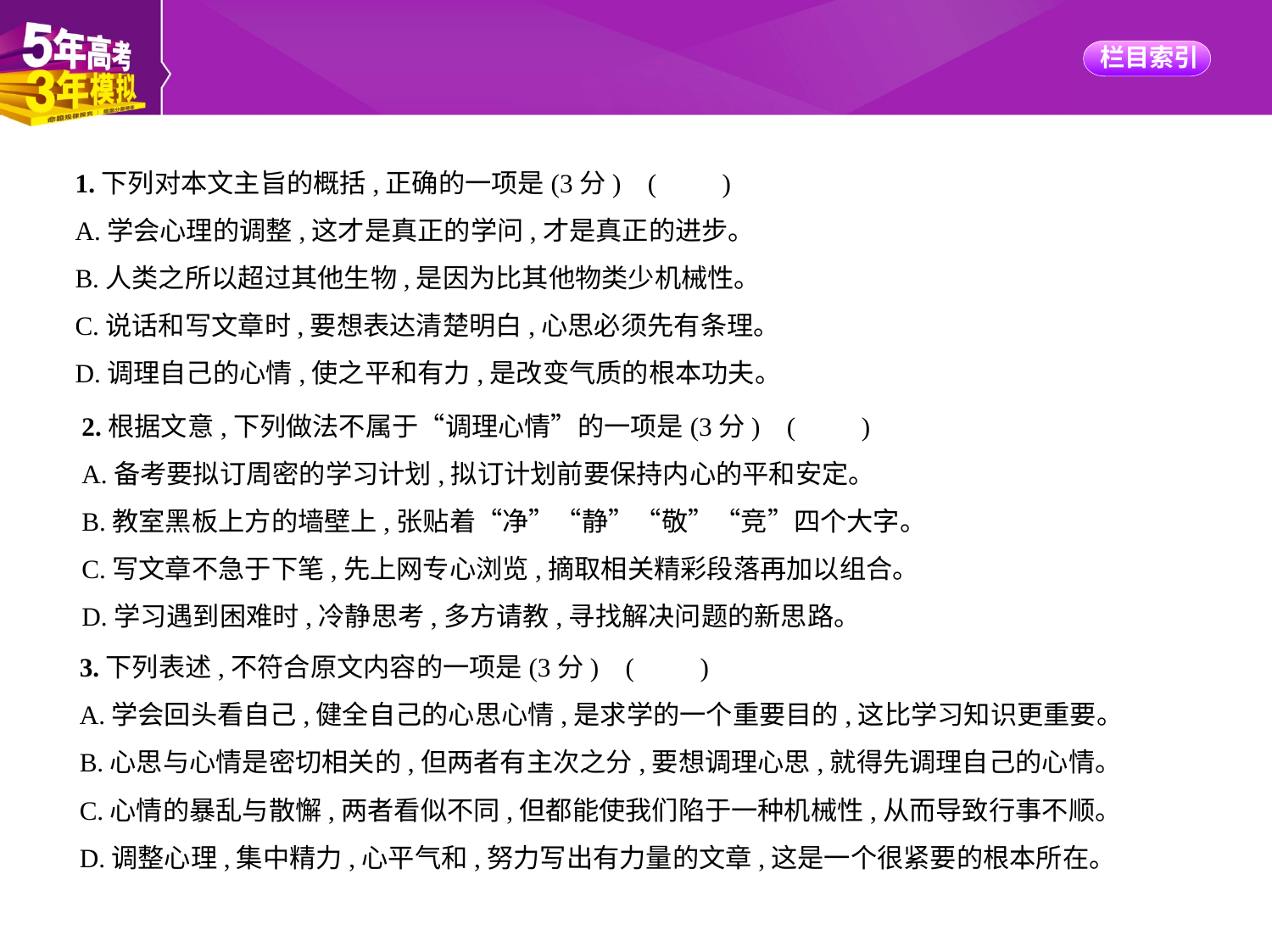

1.下列对本文主旨的概括,正确的一项是(3分) (　　)
A.学会心理的调整,这才是真正的学问,才是真正的进步。
B.人类之所以超过其他生物,是因为比其他物类少机械性。
C.说话和写文章时,要想表达清楚明白,心思必须先有条理。
D.调理自己的心情,使之平和有力,是改变气质的根本功夫。
2.根据文意,下列做法不属于“调理心情”的一项是(3分) (　　)
A.备考要拟订周密的学习计划,拟订计划前要保持内心的平和安定。
B.教室黑板上方的墙壁上,张贴着“净”“静”“敬”“竞”四个大字。
C.写文章不急于下笔,先上网专心浏览,摘取相关精彩段落再加以组合。
D.学习遇到困难时,冷静思考,多方请教,寻找解决问题的新思路。
3.下列表述,不符合原文内容的一项是(3分) (　　)
A.学会回头看自己,健全自己的心思心情,是求学的一个重要目的,这比学习知识更重要。
B.心思与心情是密切相关的,但两者有主次之分,要想调理心思,就得先调理自己的心情。
C.心情的暴乱与散懈,两者看似不同,但都能使我们陷于一种机械性,从而导致行事不顺。
D.调整心理,集中精力,心平气和,努力写出有力量的文章,这是一个很紧要的根本所在。